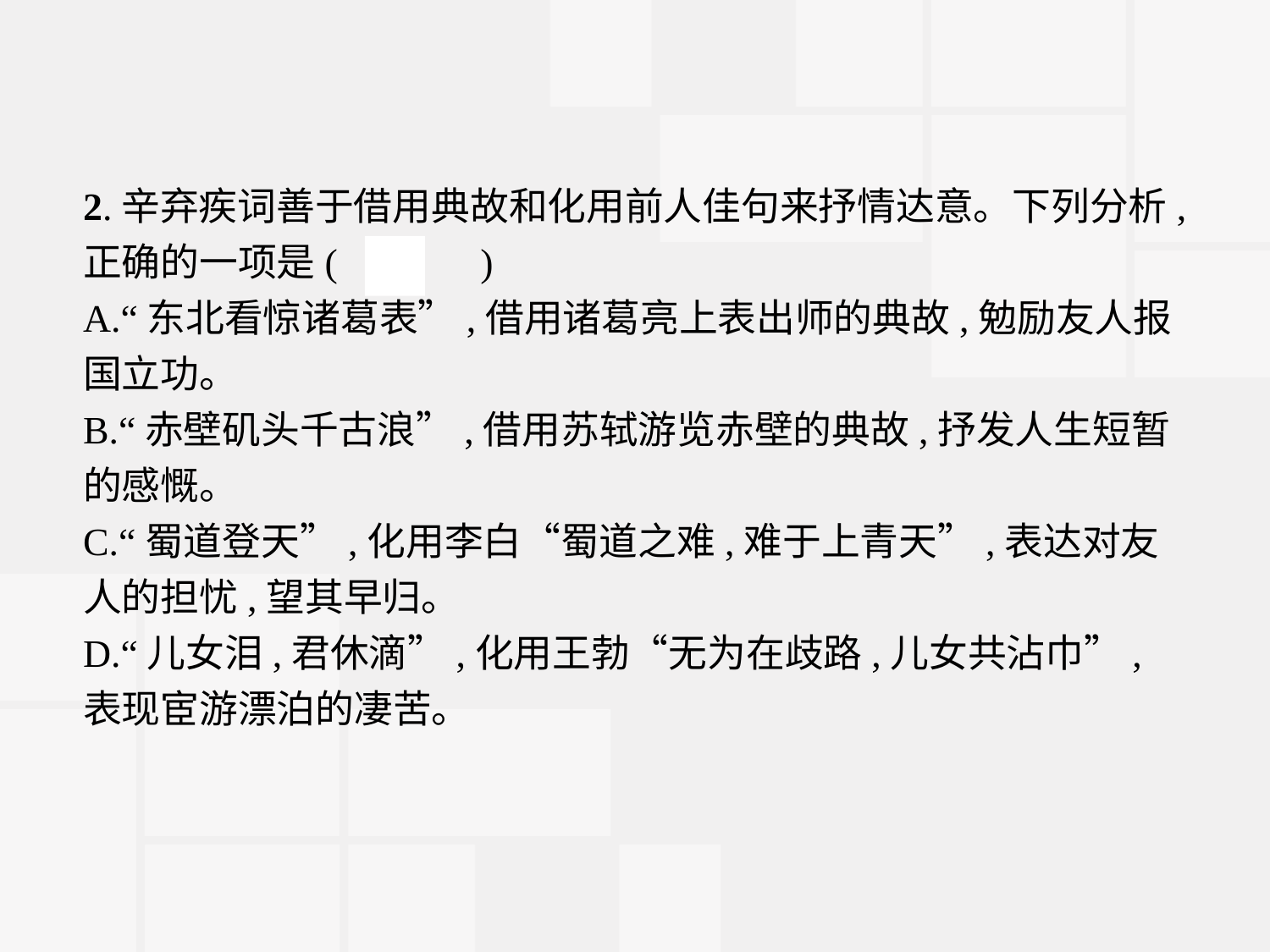

2.辛弃疾词善于借用典故和化用前人佳句来抒情达意。下列分析,正确的一项是(　A　)
A.“东北看惊诸葛表”,借用诸葛亮上表出师的典故,勉励友人报国立功。
B.“赤壁矶头千古浪”,借用苏轼游览赤壁的典故,抒发人生短暂的感慨。
C.“蜀道登天”,化用李白“蜀道之难,难于上青天”,表达对友人的担忧,望其早归。
D.“儿女泪,君休滴”,化用王勃“无为在歧路,儿女共沾巾”,表现宦游漂泊的凄苦。